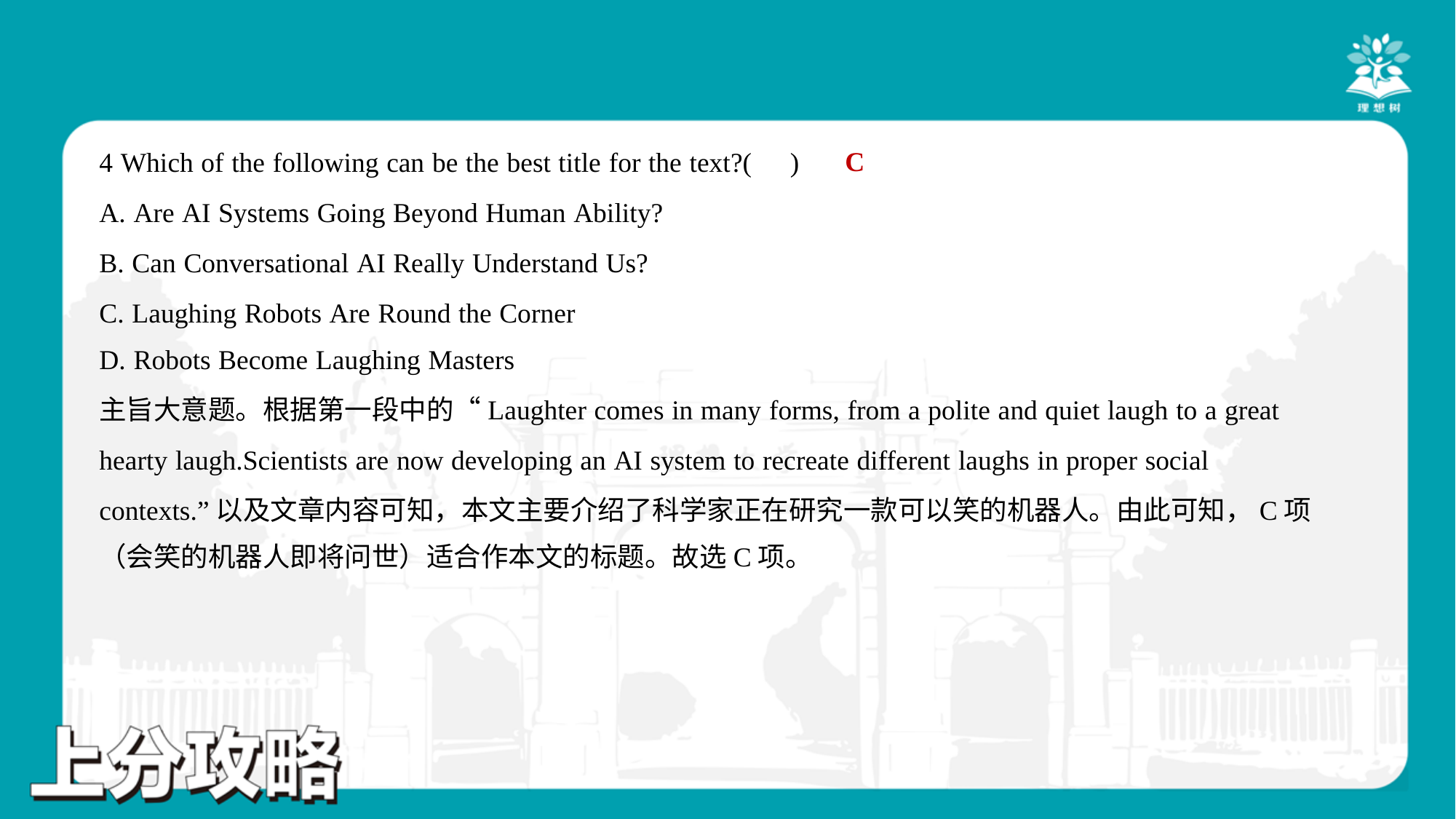

C
4 Which of the following can be the best title for the text?(     )
A. Are AI Systems Going Beyond Human Ability?
B. Can Conversational AI Really Understand Us?
C. Laughing Robots Are Round the Corner
D. Robots Become Laughing Masters
主旨大意题。根据第一段中的“Laughter comes in many forms, from a polite and quiet laugh to a great
hearty laugh.Scientists are now developing an AI system to recreate different laughs in proper social
contexts.”以及文章内容可知，本文主要介绍了科学家正在研究一款可以笑的机器人。由此可知，C项
（会笑的机器人即将问世）适合作本文的标题。故选C项。